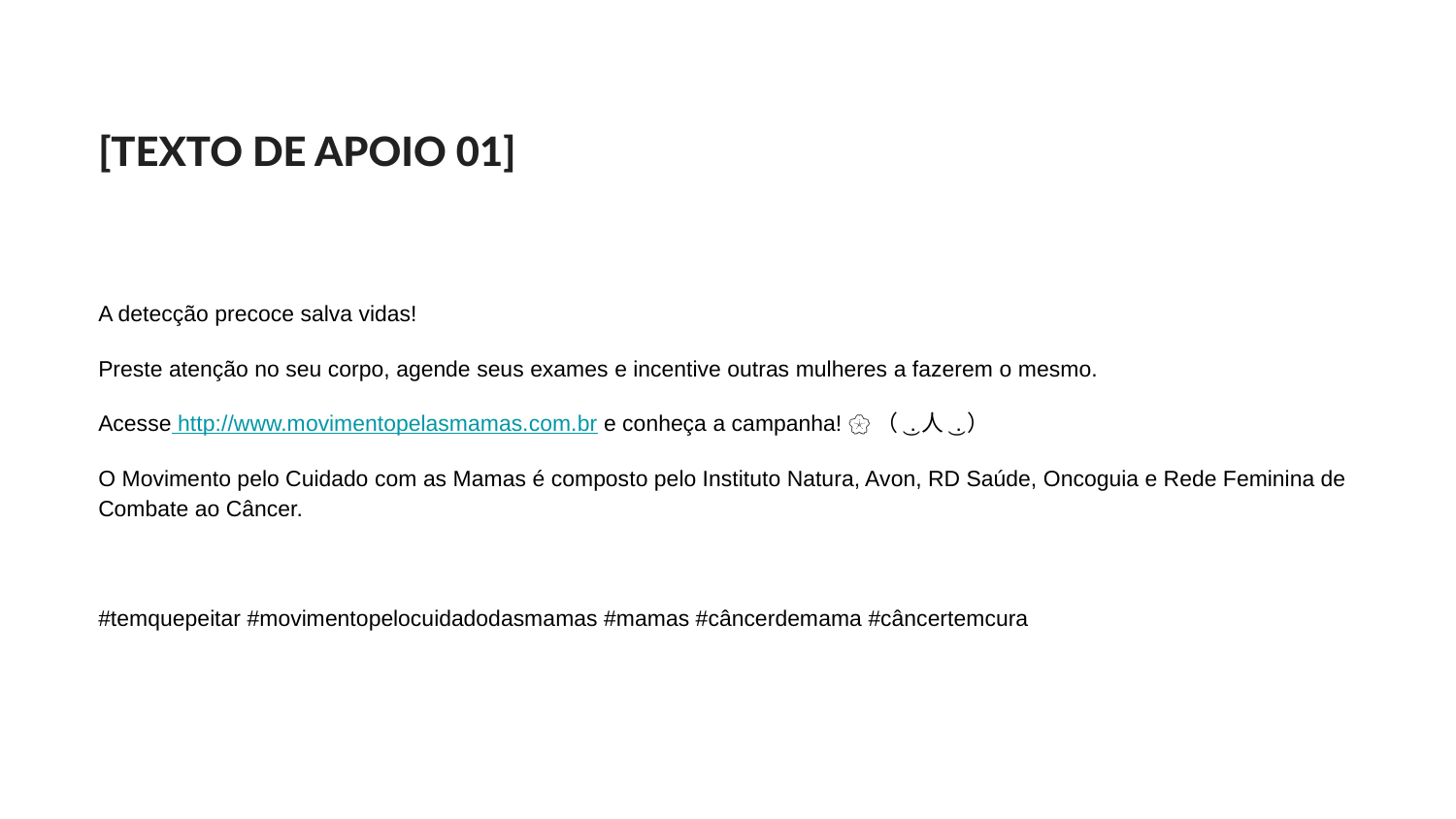

[TEXTO DE APOIO 01]

A detecção precoce salva vidas!
Preste atenção no seu corpo, agende seus exames e incentive outras mulheres a fazerem o mesmo.
Acesse http://www.movimentopelasmamas.com.br e conheça a campanha! 🩷🌸（ ͜.人 ͜.）
O Movimento pelo Cuidado com as Mamas é composto pelo Instituto Natura, Avon, RD Saúde, Oncoguia e Rede Feminina de Combate ao Câncer.

#temquepeitar #movimentopelocuidadodasmamas #mamas #câncerdemama #câncertemcura